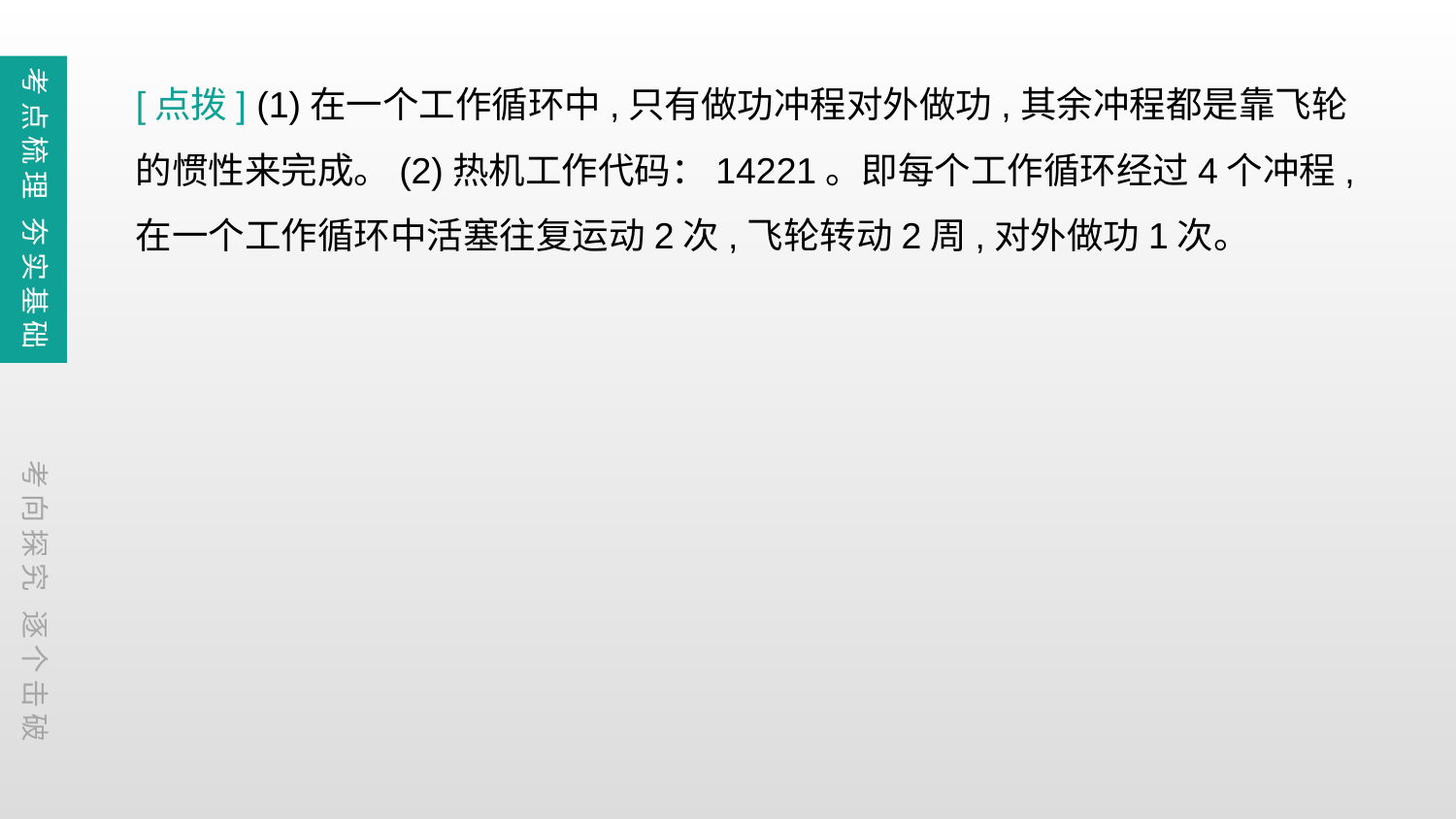

[点拨] (1)在一个工作循环中,只有做功冲程对外做功,其余冲程都是靠飞轮的惯性来完成。(2)热机工作代码：14221。即每个工作循环经过4个冲程,在一个工作循环中活塞往复运动2次,飞轮转动2周,对外做功1次。

考点梳理 夯实基础
考向探究 逐个击破